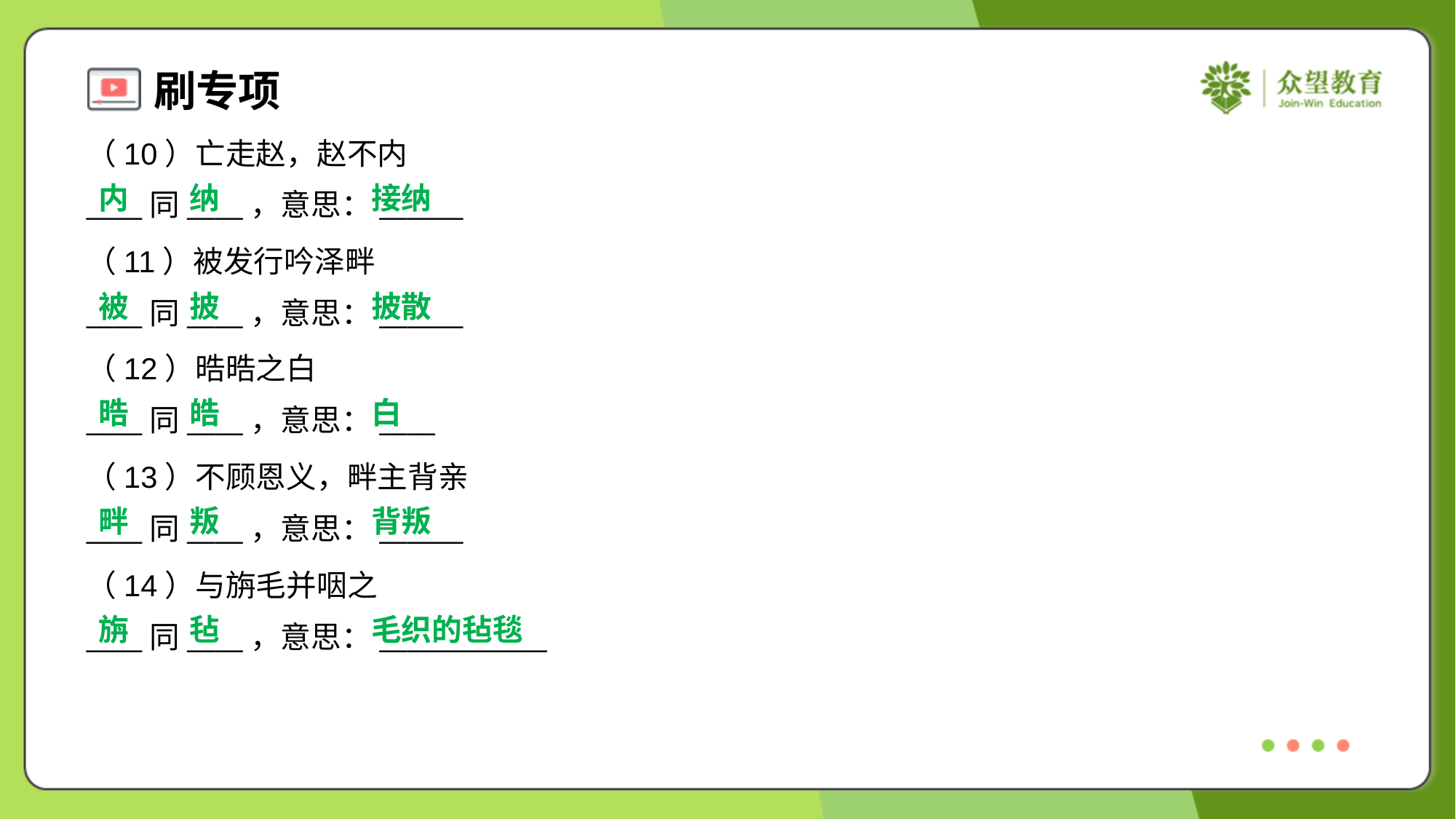

（10）亡走赵，赵不内
____同____，意思：______
内
纳
接纳
（11）被发行吟泽畔
____同____，意思：______
被
披
披散
（12）晧晧之白
____同____，意思：____
晧
皓
白
（13）不顾恩义，畔主背亲
____同____，意思：______
畔
叛
背叛
（14）与旃毛并咽之
____同____，意思：____________
旃
毡
毛织的毡毯